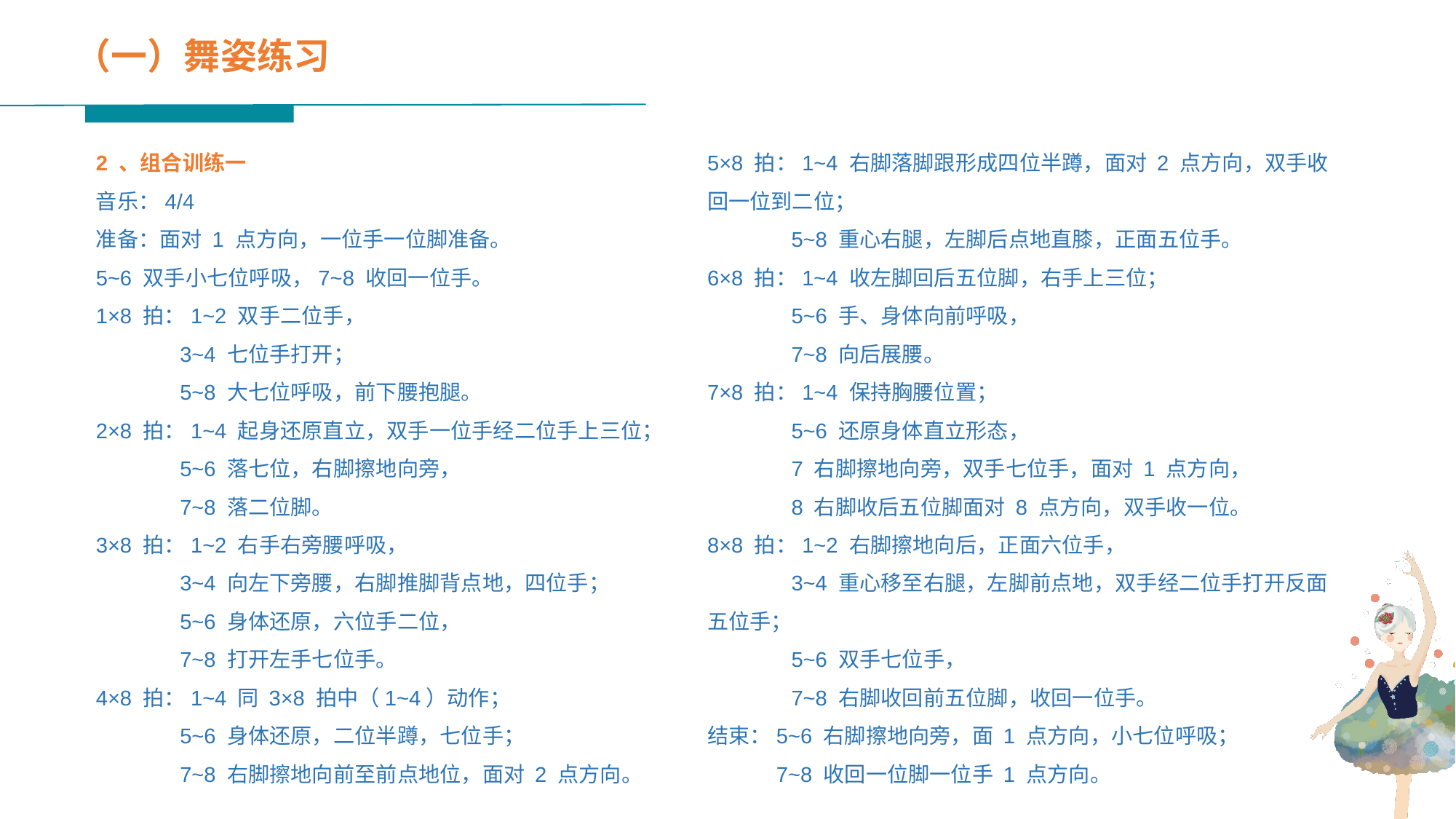

（一）舞姿练习

2 、组合训练一
音乐：4/4
准备：面对 1 点方向，一位手一位脚准备。
5~6 双手小七位呼吸，7~8 收回一位手。
1×8 拍：1~2 双手二位手，
              3~4 七位手打开；
              5~8 大七位呼吸，前下腰抱腿。
2×8 拍：1~4 起身还原直立，双手一位手经二位手上三位；
              5~6 落七位，右脚擦地向旁，
              7~8 落二位脚。
3×8 拍：1~2 右手右旁腰呼吸，
              3~4 向左下旁腰，右脚推脚背点地，四位手；
              5~6 身体还原，六位手二位，
              7~8 打开左手七位手。
4×8 拍：1~4 同 3×8 拍中（1~4）动作；
              5~6 身体还原，二位半蹲，七位手；
              7~8 右脚擦地向前至前点地位，面对 2 点方向。
5×8 拍：1~4 右脚落脚跟形成四位半蹲，面对 2 点方向，双手收回一位到二位；
              5~8 重心右腿，左脚后点地直膝，正面五位手。
6×8 拍：1~4 收左脚回后五位脚，右手上三位；
              5~6 手、身体向前呼吸，
              7~8 向后展腰。
7×8 拍：1~4 保持胸腰位置；
              5~6 还原身体直立形态，
              7 右脚擦地向旁，双手七位手，面对 1 点方向，
              8 右脚收后五位脚面对 8 点方向，双手收一位。
8×8 拍：1~2 右脚擦地向后，正面六位手，
              3~4 重心移至右腿，左脚前点地，双手经二位手打开反面五位手；
              5~6 双手七位手，
              7~8 右脚收回前五位脚，收回一位手。
结束：5~6 右脚擦地向旁，面 1 点方向，小七位呼吸；
　　　7~8 收回一位脚一位手 1 点方向。